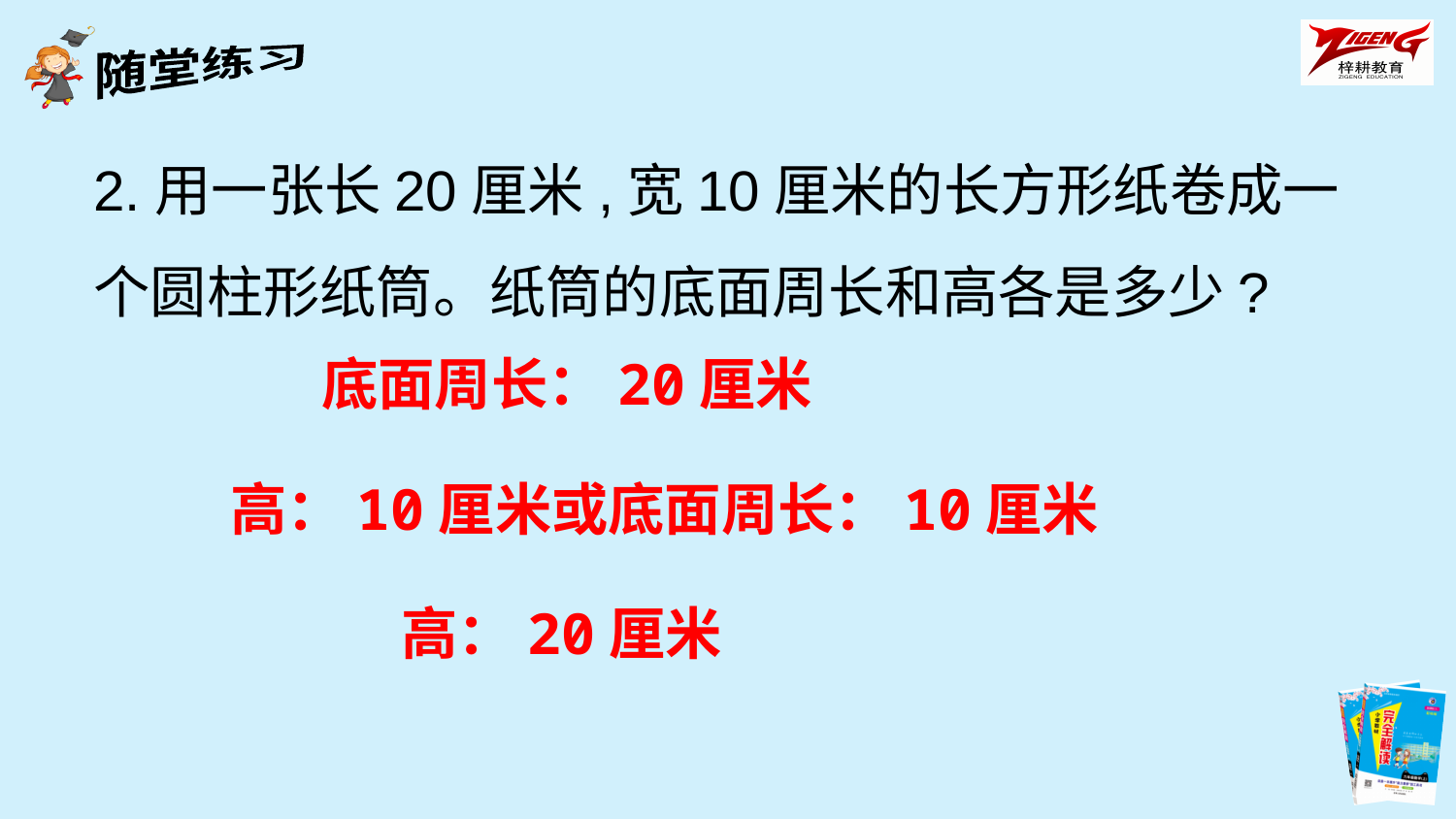

2.用一张长20厘米,宽10厘米的长方形纸卷成一个圆柱形纸筒。纸筒的底面周长和高各是多少?
底面周长：20厘米
高：10厘米或底面周长：10厘米
高：20厘米